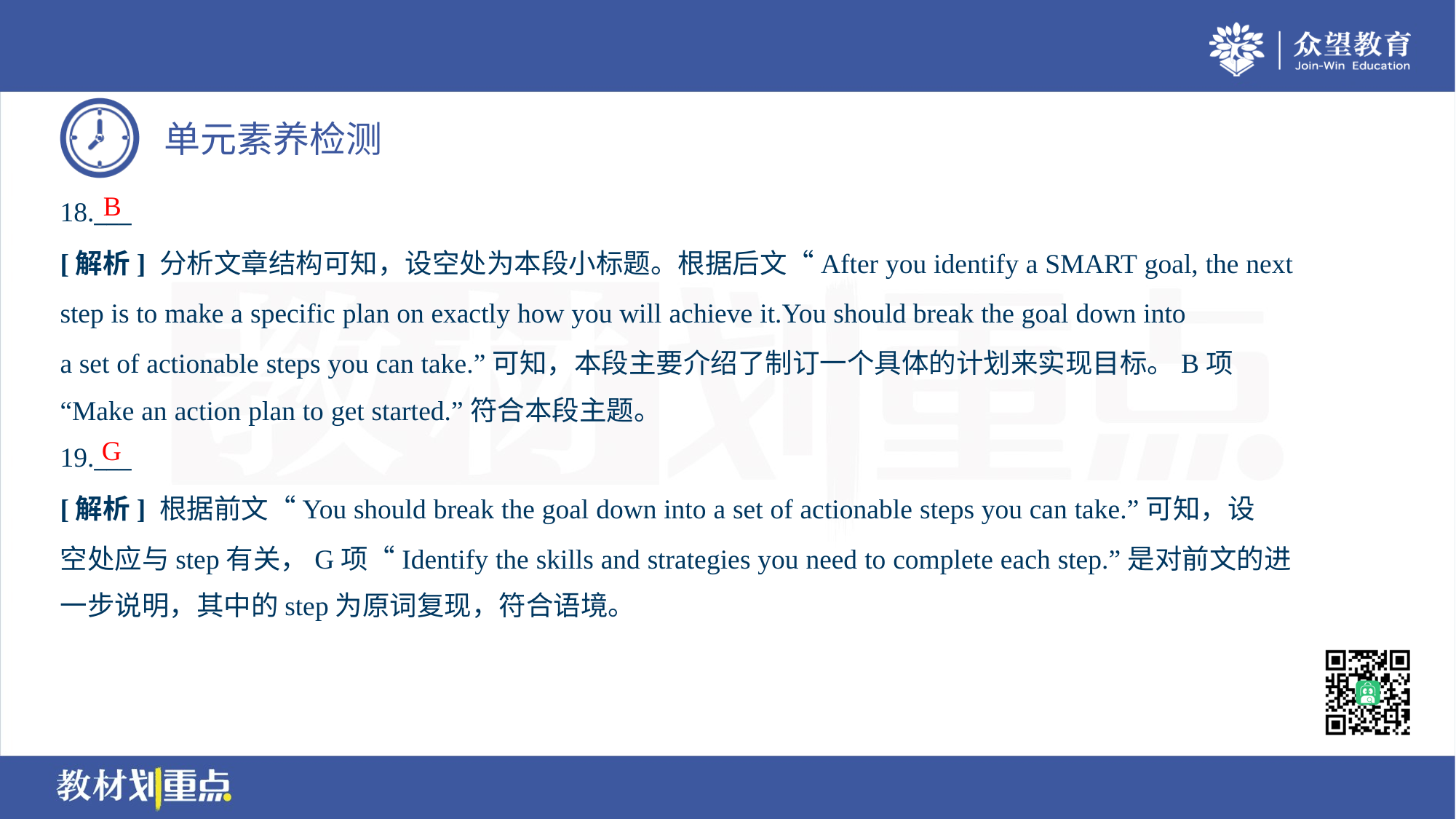

B
18.___
[解析] 分析文章结构可知，设空处为本段小标题。根据后文“After you identify a SMART goal, the next
step is to make a specific plan on exactly how you will achieve it.You should break the goal down into
a set of actionable steps you can take.”可知，本段主要介绍了制订一个具体的计划来实现目标。B项
“Make an action plan to get started.”符合本段主题。
G
19.___
[解析] 根据前文“You should break the goal down into a set of actionable steps you can take.”可知，设
空处应与step有关，G项“Identify the skills and strategies you need to complete each step.”是对前文的进
一步说明，其中的step为原词复现，符合语境。